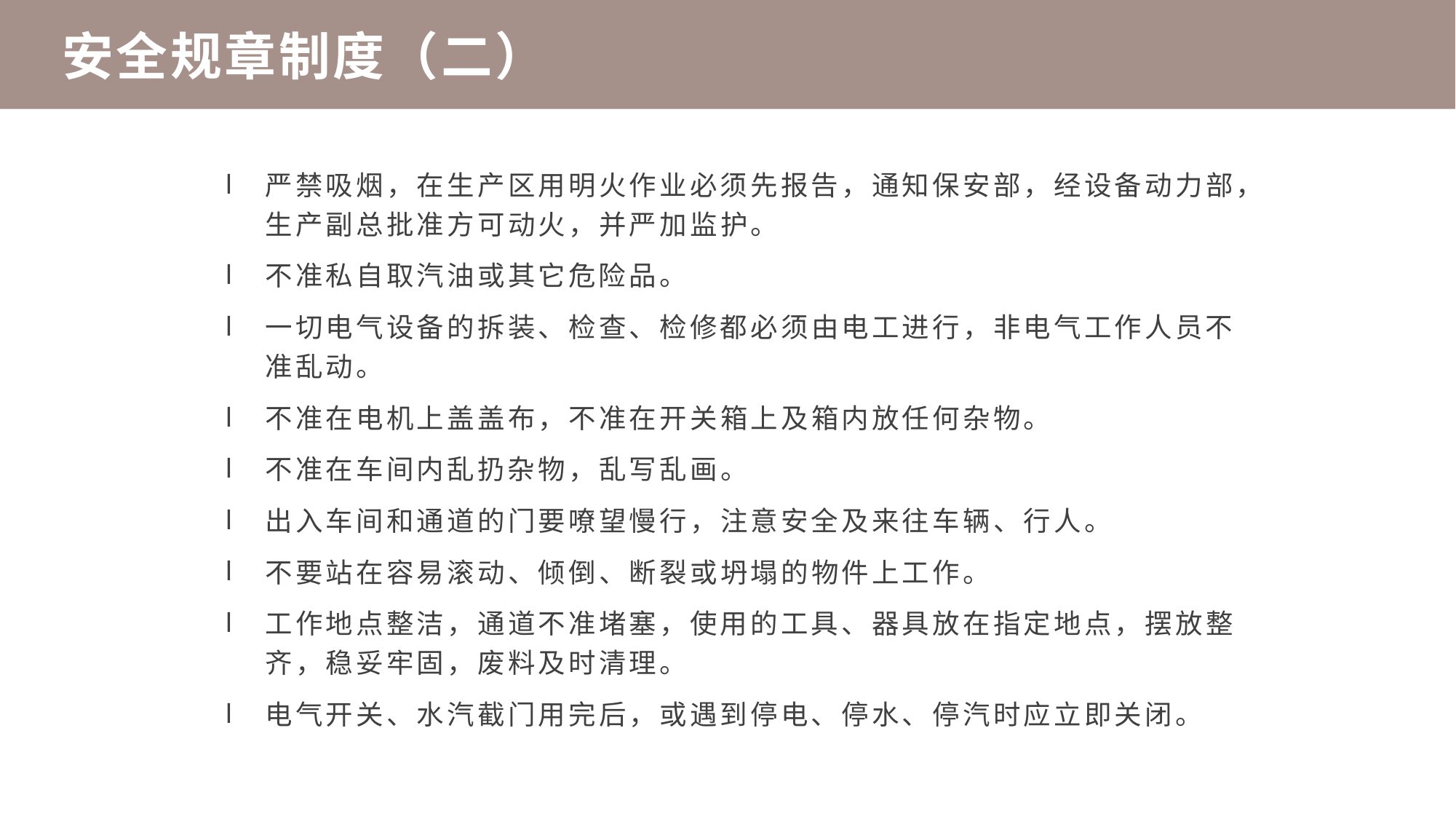

安全规章制度（二）
严禁吸烟，在生产区用明火作业必须先报告，通知保安部，经设备动力部，生产副总批准方可动火，并严加监护。
不准私自取汽油或其它危险品。
一切电气设备的拆装、检查、检修都必须由电工进行，非电气工作人员不准乱动。
不准在电机上盖盖布，不准在开关箱上及箱内放任何杂物。
不准在车间内乱扔杂物，乱写乱画。
出入车间和通道的门要嘹望慢行，注意安全及来往车辆、行人。
不要站在容易滚动、倾倒、断裂或坍塌的物件上工作。
工作地点整洁，通道不准堵塞，使用的工具、器具放在指定地点，摆放整齐，稳妥牢固，废料及时清理。
电气开关、水汽截门用完后，或遇到停电、停水、停汽时应立即关闭。